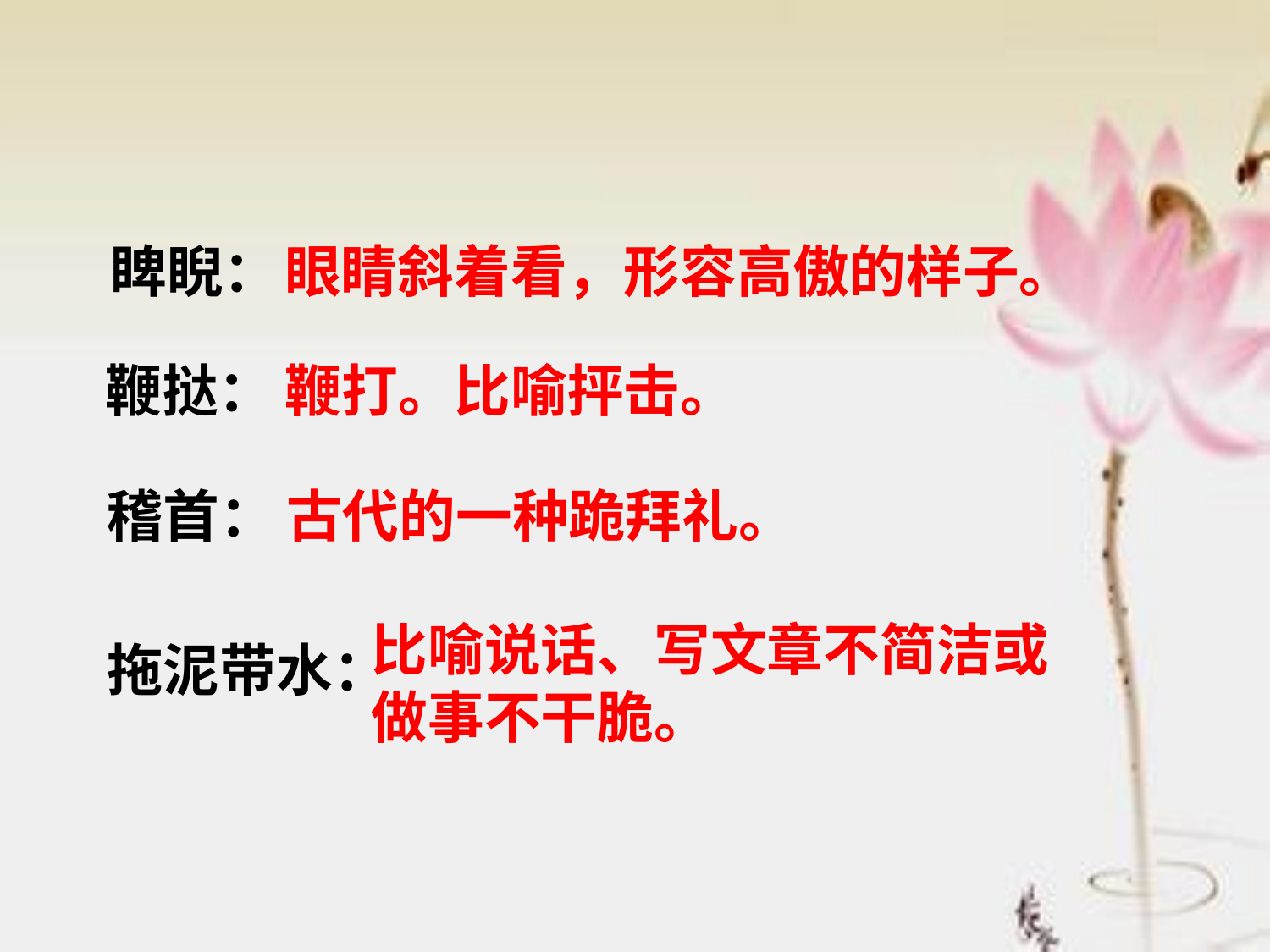

眼睛斜着看，形容高傲的样子。
睥睨：
鞭挞：
鞭打。比喻抨击。
稽首：
古代的一种跪拜礼。
比喻说话、写文章不简洁或做事不干脆。
拖泥带水：